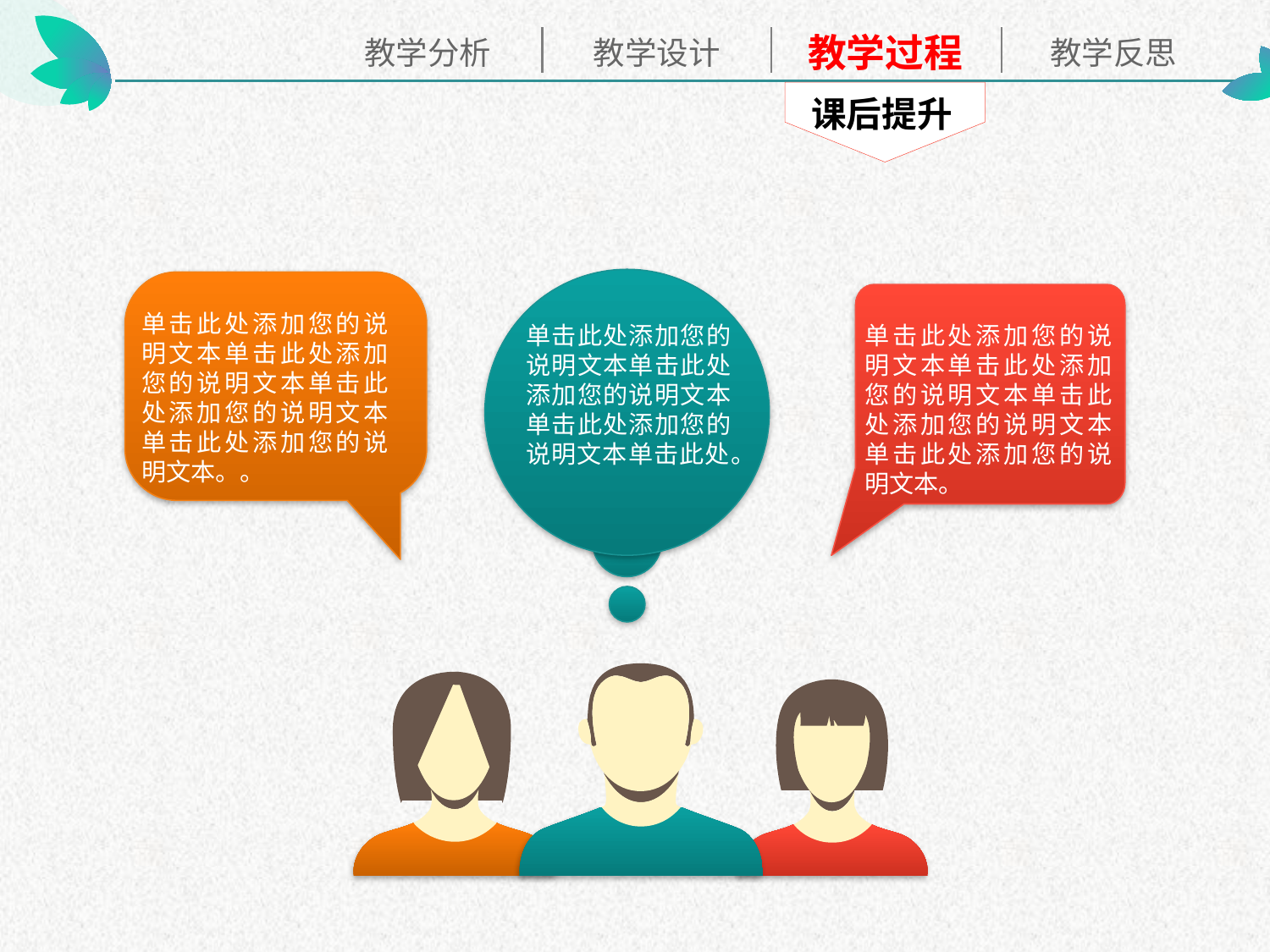

课后提升

单击此处添加您的说明文本单击此处添加您的说明文本单击此处添加您的说明文本单击此处。

单击此处添加您的说明文本单击此处添加您的说明文本单击此处添加您的说明文本单击此处添加您的说明文本。。

单击此处添加您的说明文本单击此处添加您的说明文本单击此处添加您的说明文本单击此处添加您的说明文本。